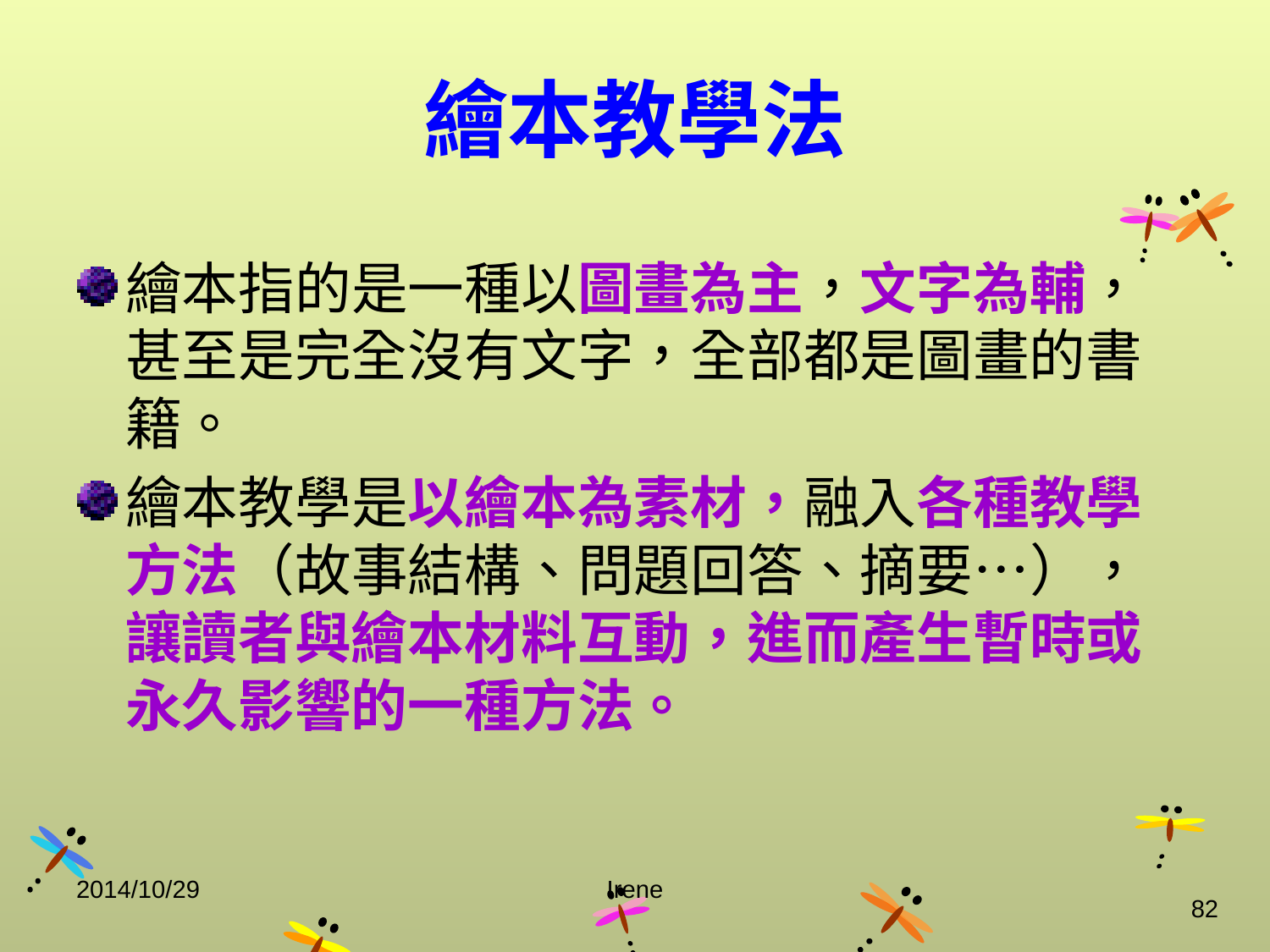

# 繪本教學法
繪本指的是一種以圖畫為主，文字為輔，甚至是完全沒有文字，全部都是圖畫的書籍。
繪本教學是以繪本為素材，融入各種教學方法（故事結構、問題回答、摘要…），讓讀者與繪本材料互動，進而產生暫時或永久影響的一種方法。
2014/10/29
Irene